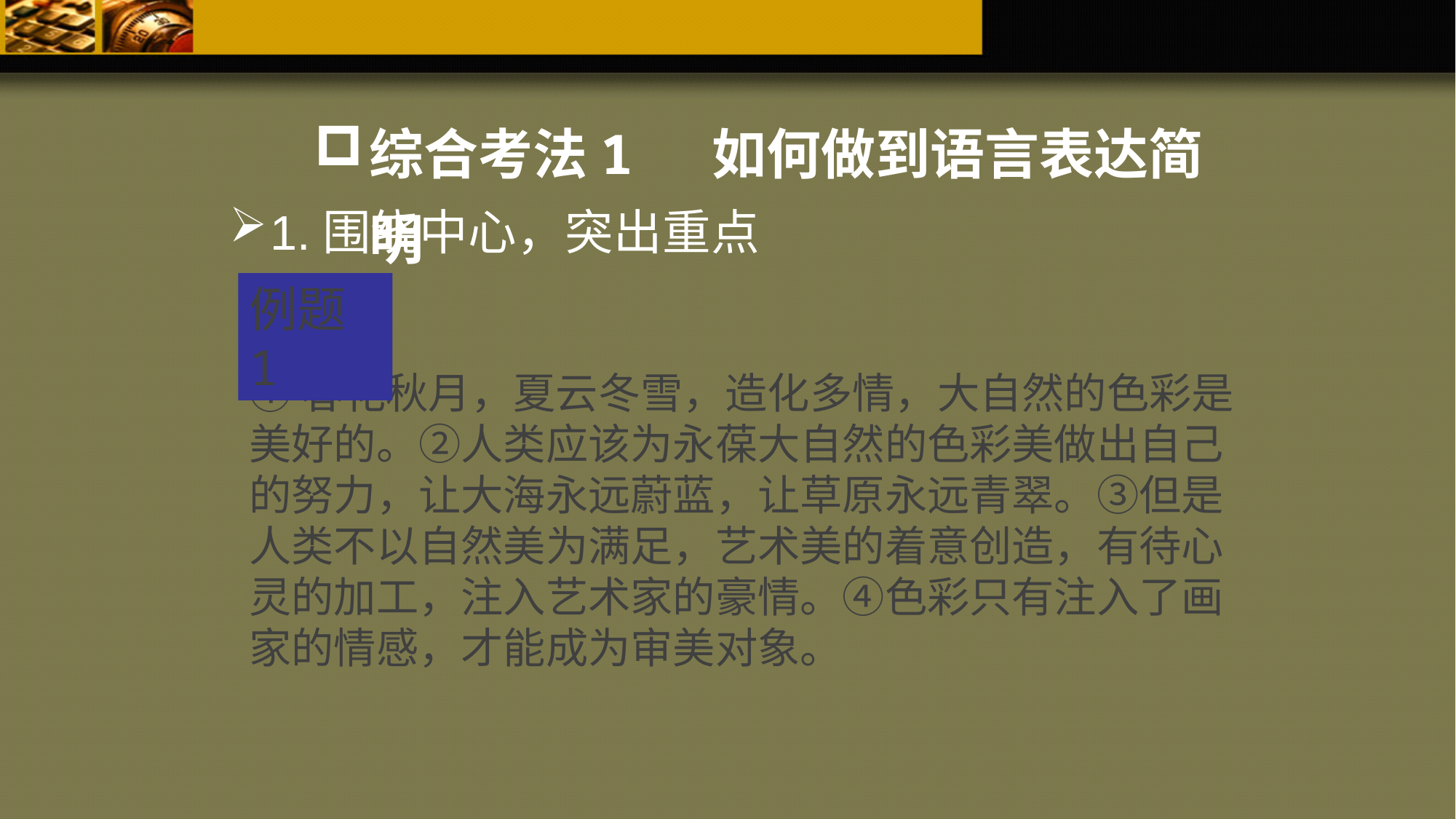

综合考法1  如何做到语言表达简明
1.围绕中心，突出重点
例题1
①春花秋月，夏云冬雪，造化多情，大自然的色彩是美好的。②人类应该为永葆大自然的色彩美做出自己的努力，让大海永远蔚蓝，让草原永远青翠。③但是人类不以自然美为满足，艺术美的着意创造，有待心灵的加工，注入艺术家的豪情。④色彩只有注入了画家的情感，才能成为审美对象。